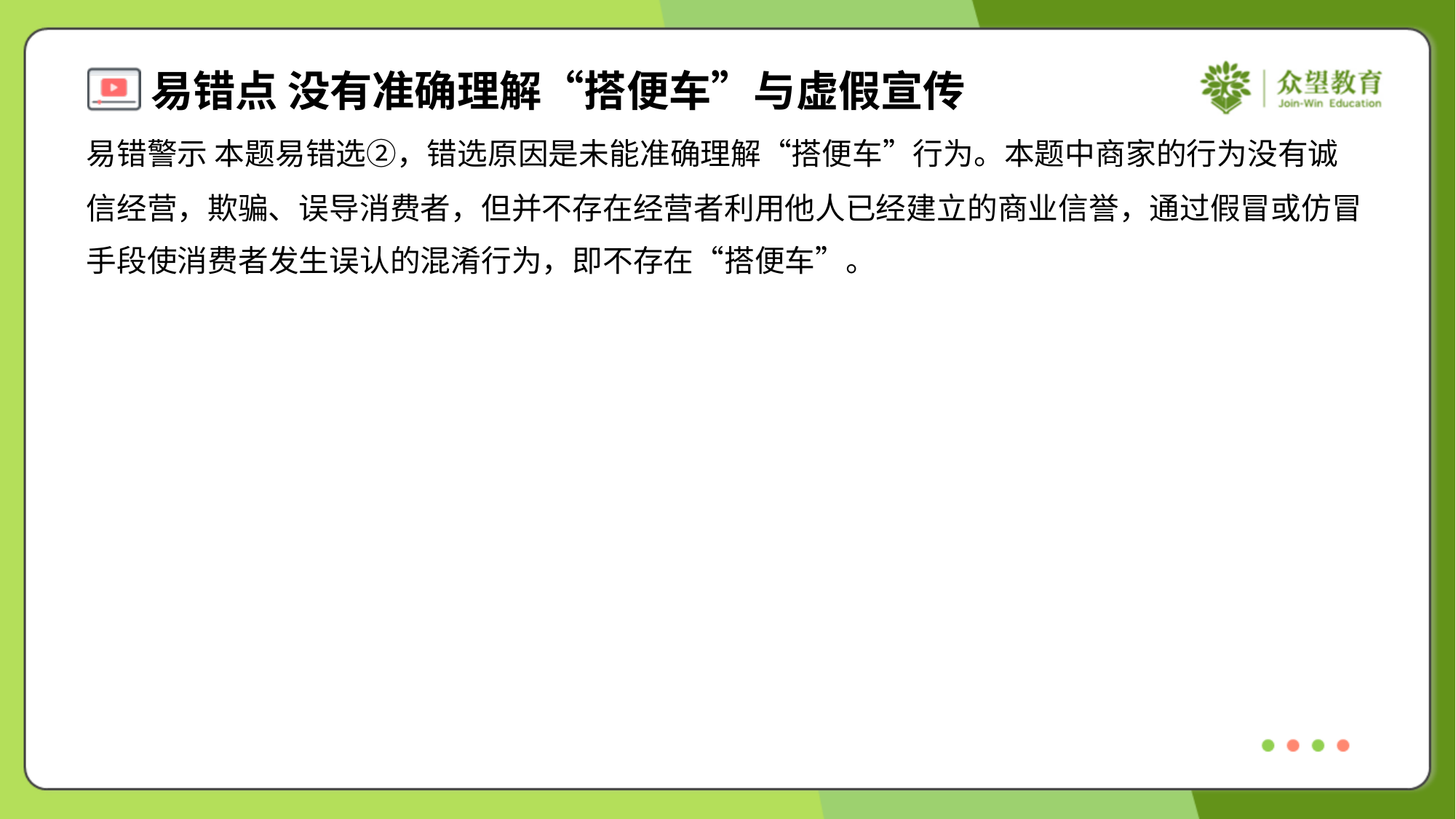

易错警示 本题易错选②，错选原因是未能准确理解“搭便车”行为。本题中商家的行为没有诚
信经营，欺骗、误导消费者，但并不存在经营者利用他人已经建立的商业信誉，通过假冒或仿冒
手段使消费者发生误认的混淆行为，即不存在“搭便车”。